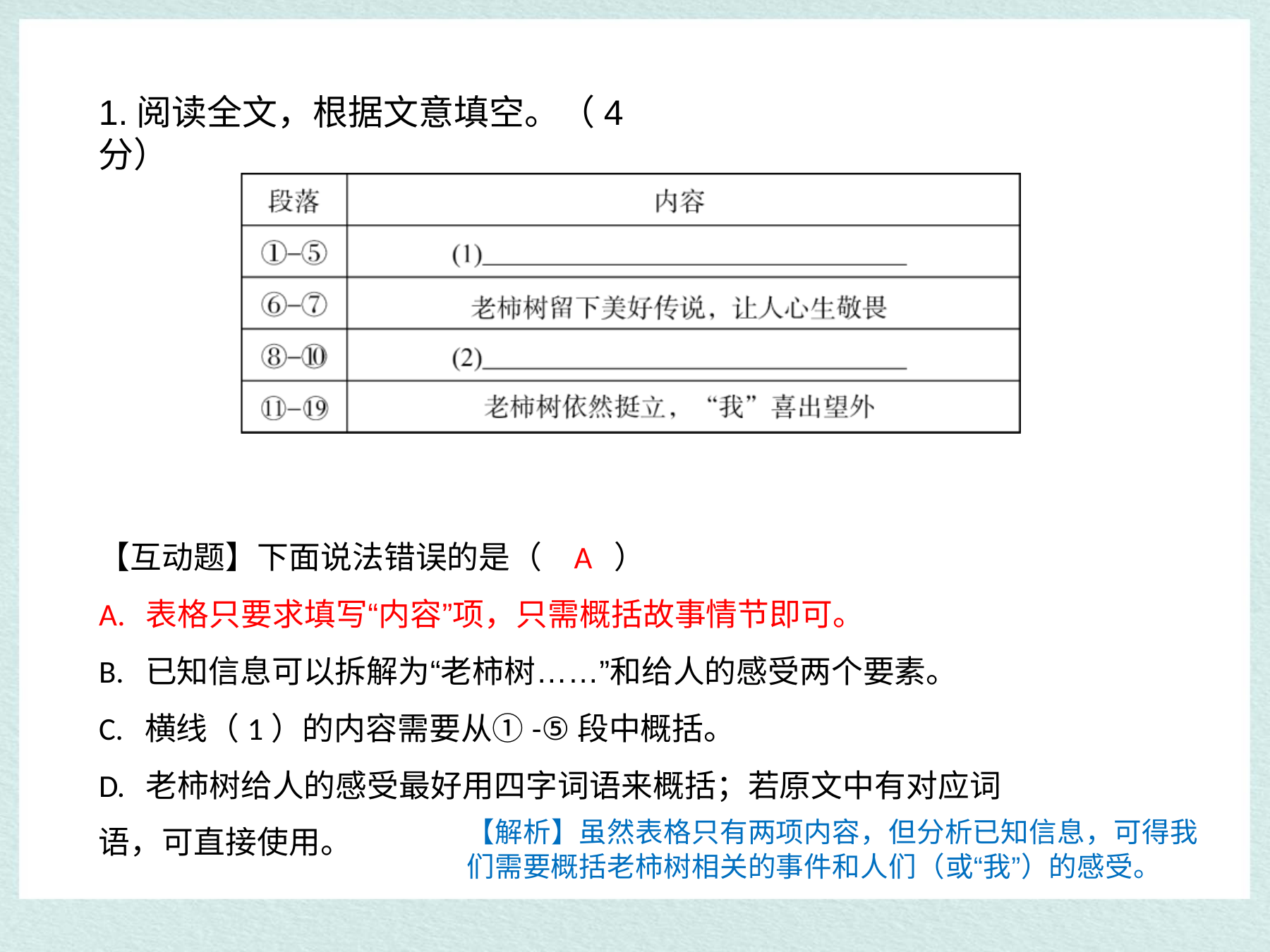

# 1.阅读全文，根据文意填空。（4分）

【互动题】下面说法错误的是（	A	）
A. 表格只要求填写“内容”项，只需概括故事情节即可。
B. 已知信息可以拆解为“老柿树……”和给人的感受两个要素。
C. 横线（1）的内容需要从①-⑤段中概括。
D. 老柿树给人的感受最好用四字词语来概括；若原文中有对应词
【解析】虽然表格只有两项内容，但分析已知信息，可得我
语，可直接使用。
们需要概括老柿树相关的事件和人们（或“我”）的感受。